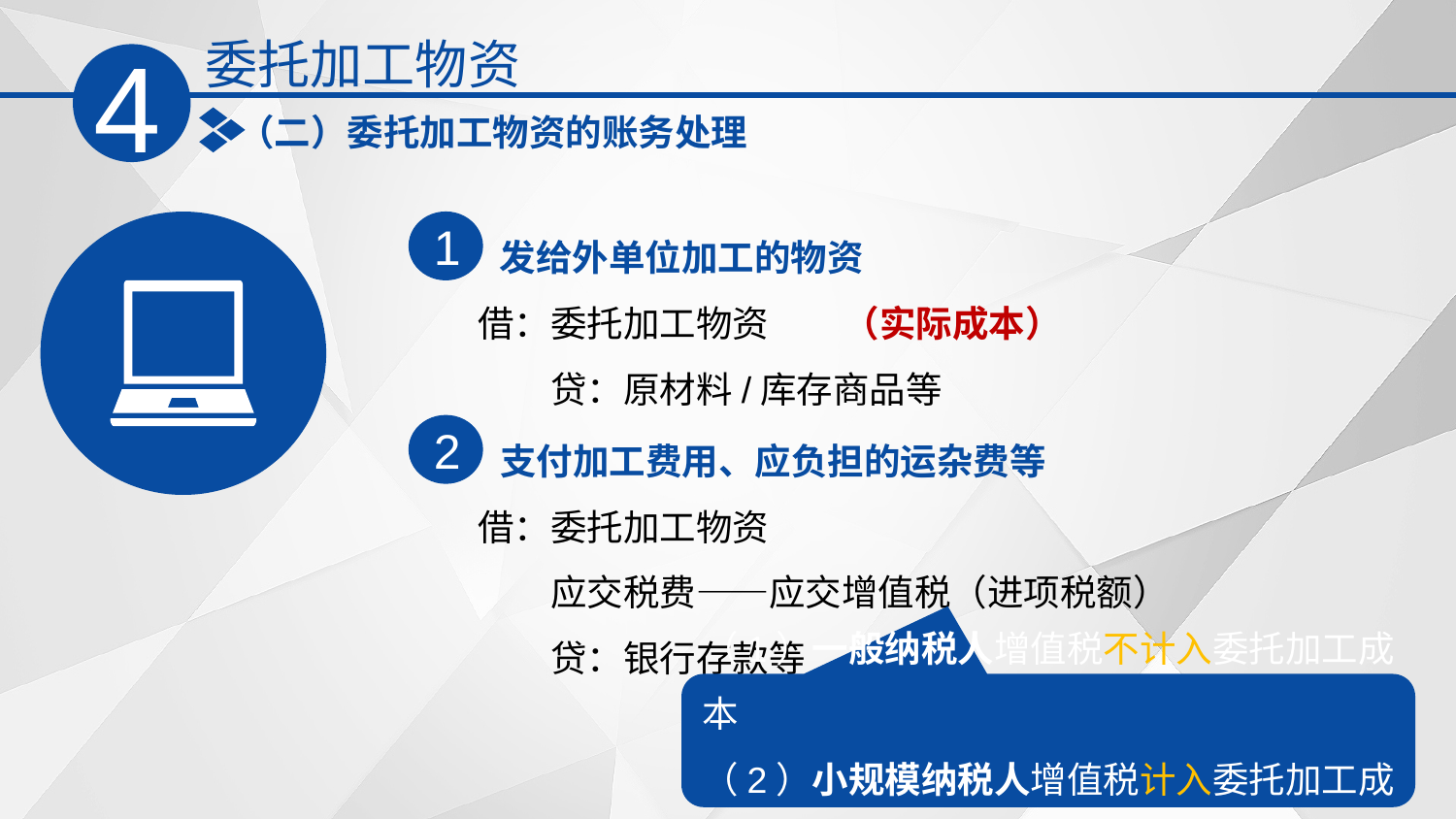

委托加工物资
4

（二）委托加工物资的账务处理

发给外单位加工的物资
1

借：委托加工物资         （实际成本）
　　贷：原材料/库存商品等
支付加工费用、应负担的运杂费等
2
借：委托加工物资
　　应交税费——应交增值税（进项税额）
　　贷：银行存款等
（1）一般纳税人增值税不计入委托加工成本
（2）小规模纳税人增值税计入委托加工成本